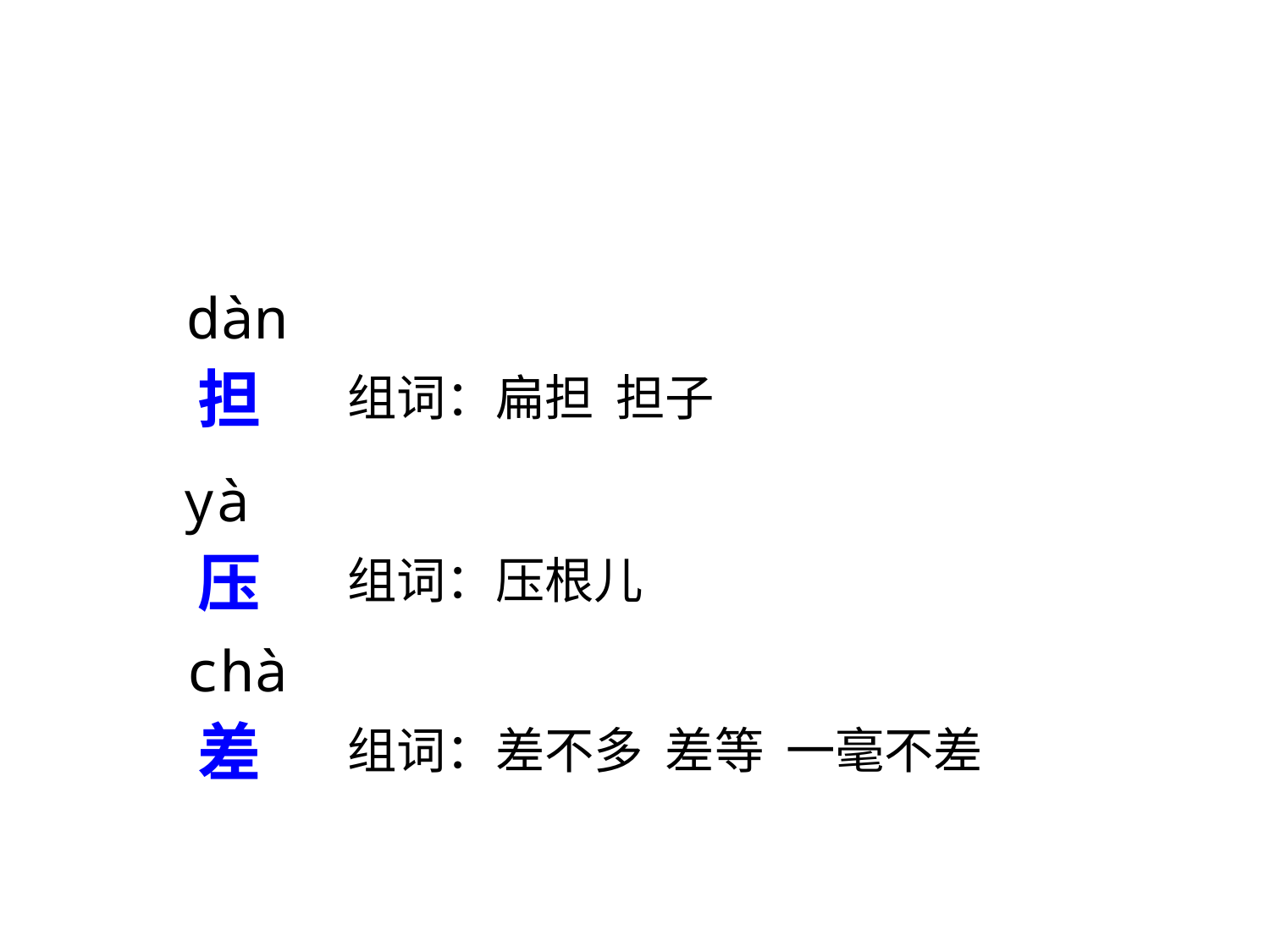

dàn
担
组词：扁担  担子
yà
压
组词：压根儿
chà
差
组词：差不多  差等  一毫不差